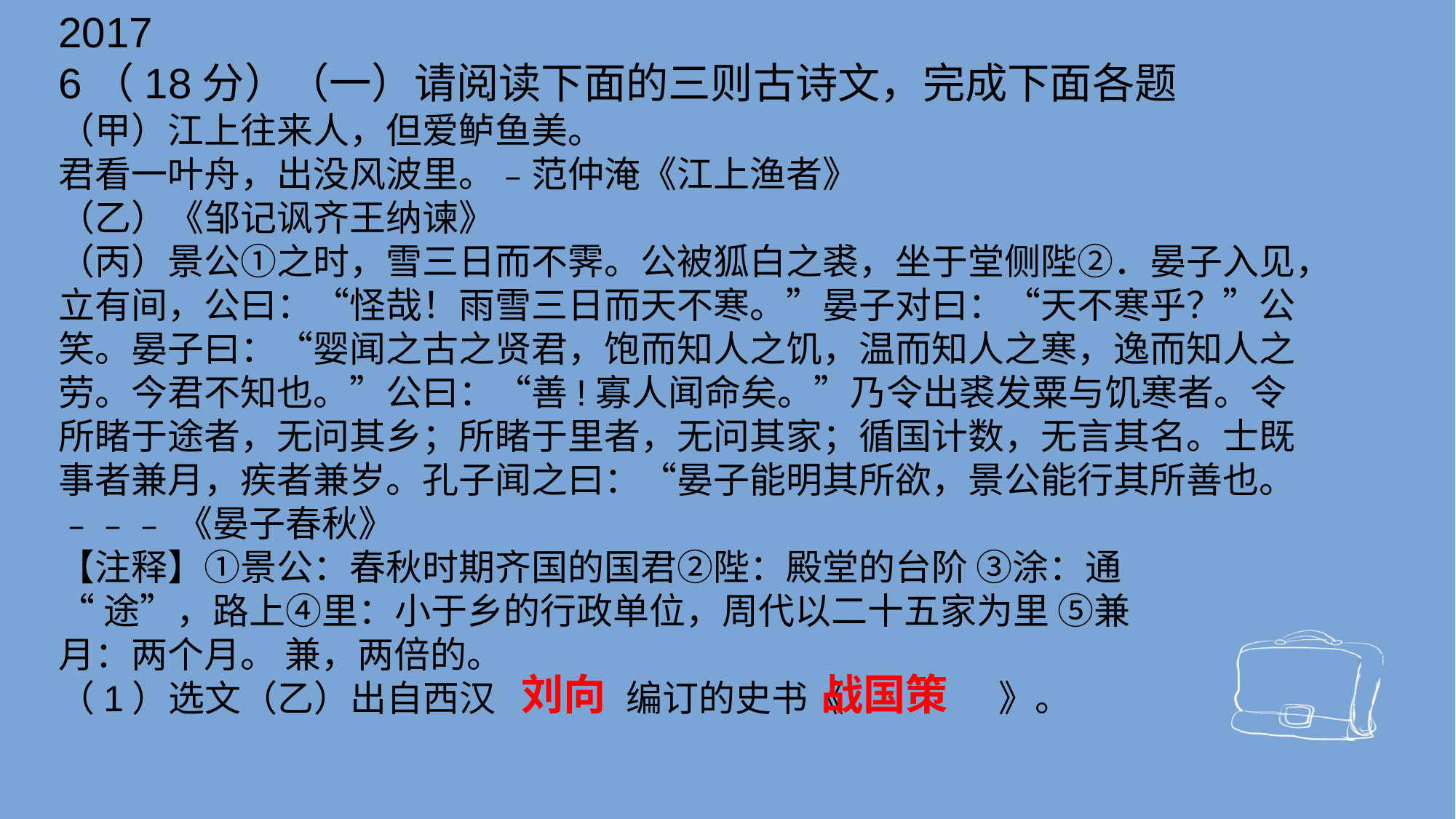

2017
6（18分）（一）请阅读下面的三则古诗文，完成下面各题
（甲）江上往来人，但爱鲈鱼美。
君看一叶舟，出没风波里。﹣范仲淹《江上渔者》
（乙）《邹记讽齐王纳谏》
（丙）景公①之时，雪三日而不霁。公被狐白之裘，坐于堂侧陛②．晏子入见，立有间，公曰：“怪哉！雨雪三日而天不寒。”晏子对曰：“天不寒乎？”公笑。晏子曰：“婴闻之古之贤君，饱而知人之饥，温而知人之寒，逸而知人之劳。今君不知也。”公曰：“善!寡人闻命矣。”乃令出裘发粟与饥寒者。令所睹于途者，无问其乡；所睹于里者，无问其家；循国计数，无言其名。士既事者兼月，疾者兼岁。孔子闻之曰：“晏子能明其所欲，景公能行其所善也。
﹣﹣﹣《晏子春秋》
【注释】①景公：春秋时期齐国的国君②陛：殿堂的台阶 ③涂：通
“途”，路上④里：小于乡的行政单位，周代以二十五家为里 ⑤兼
月：两个月。 兼，两倍的。
（1）选文（乙）出自西汉　   　    编订的史书《　   　       》。

        刘向                                战国策